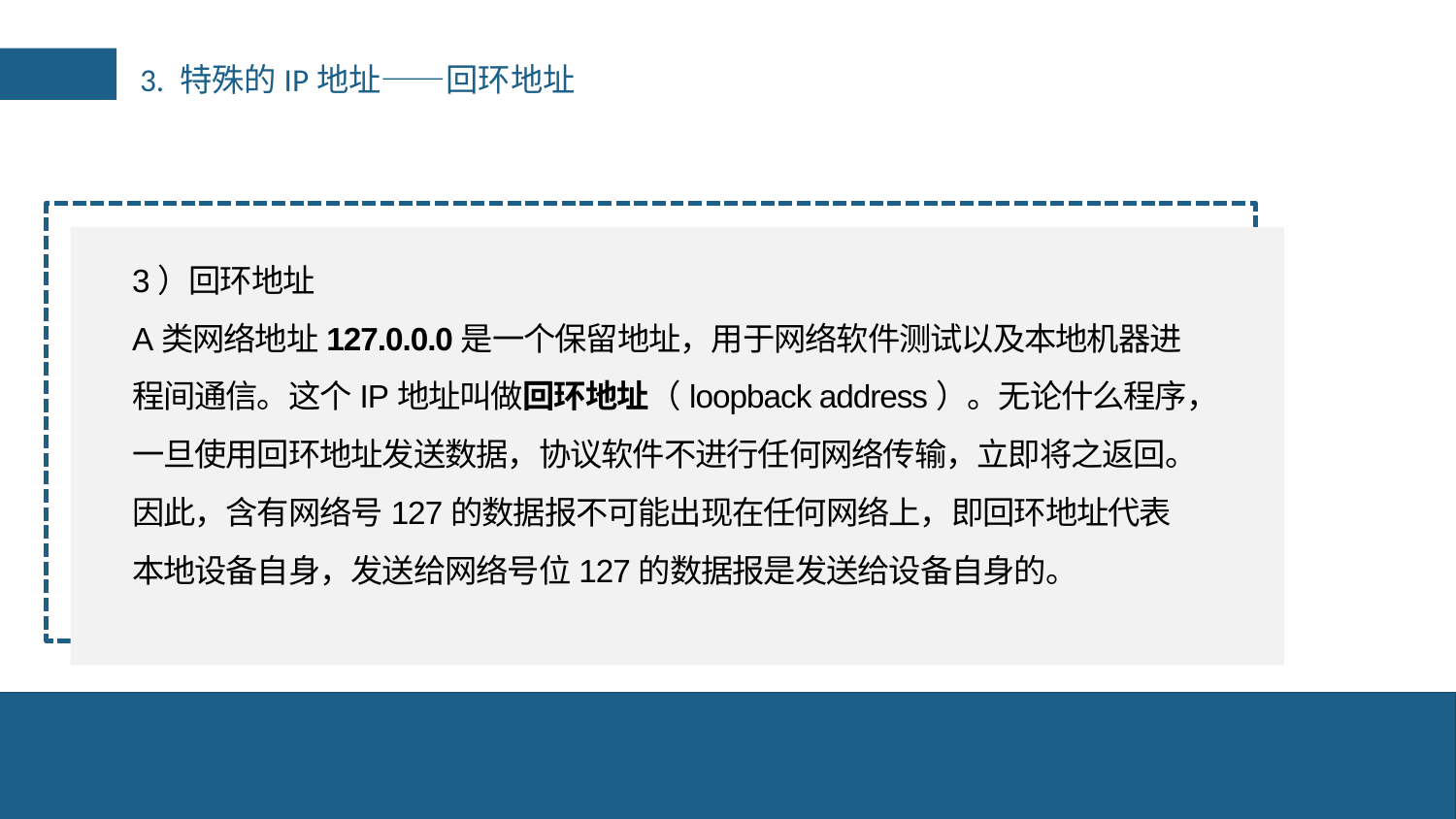

3. 特殊的IP地址——回环地址
3）回环地址
A类网络地址127.0.0.0是一个保留地址，用于网络软件测试以及本地机器进程间通信。这个IP地址叫做回环地址（loopback address）。无论什么程序，一旦使用回环地址发送数据，协议软件不进行任何网络传输，立即将之返回。因此，含有网络号127的数据报不可能出现在任何网络上，即回环地址代表本地设备自身，发送给网络号位127的数据报是发送给设备自身的。